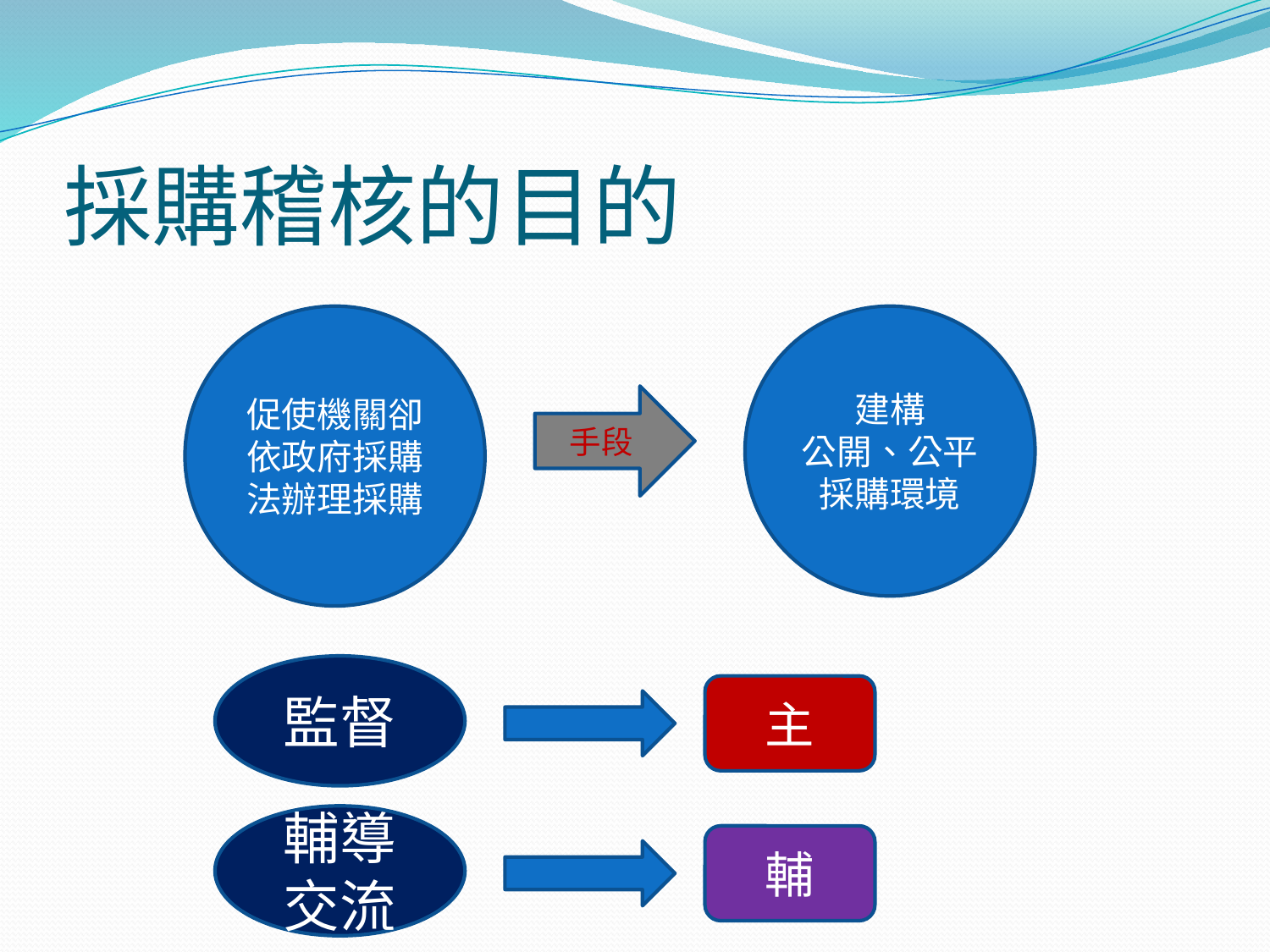

# 採購稽核的目的
促使機關卻依政府採購法辦理採購
建構
公開、公平採購環境
手段
監督
主

輔導
交流
輔